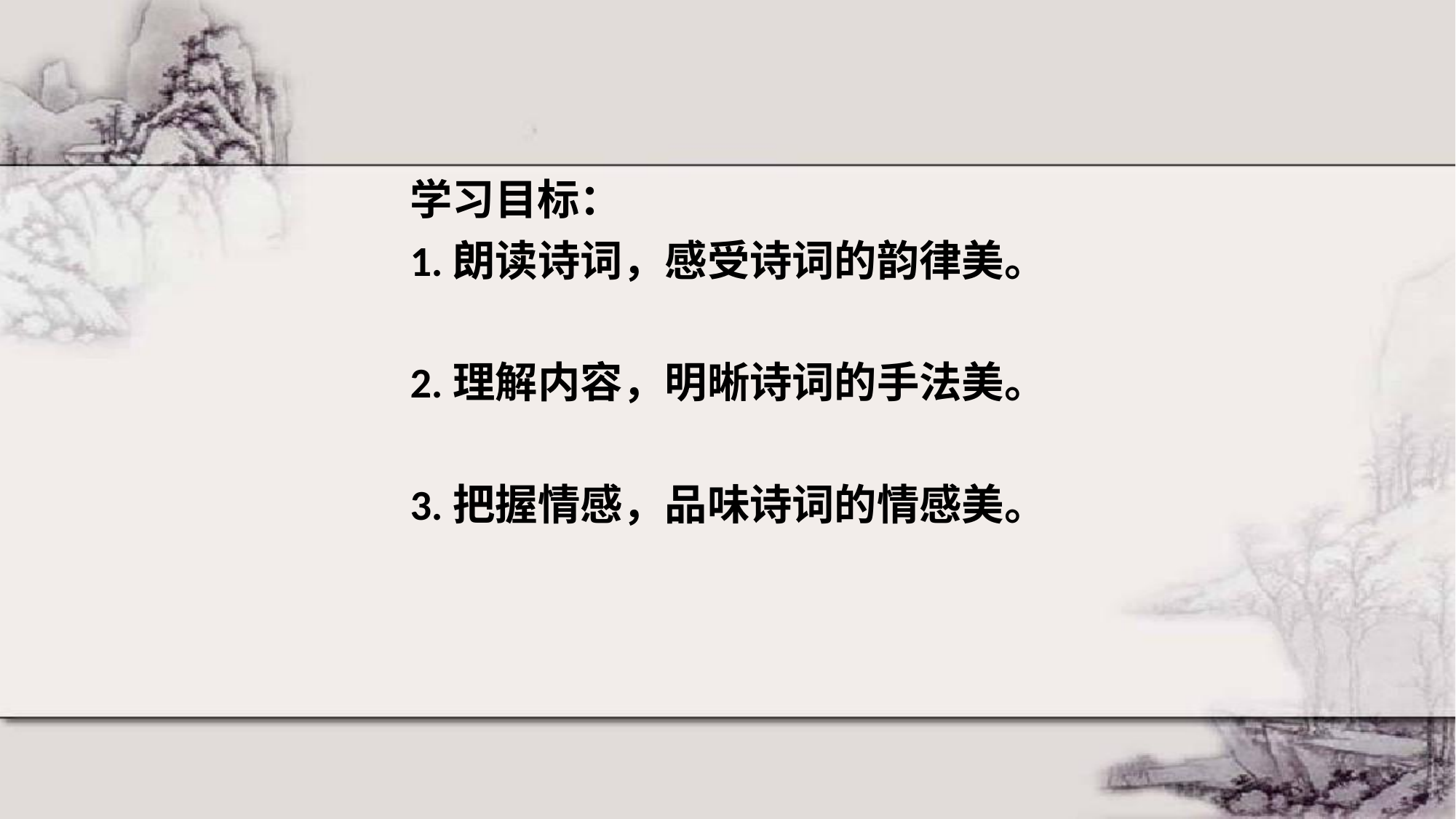

学习目标：
1.朗读诗词，感受诗词的韵律美。

2.理解内容，明晰诗词的手法美。

3.把握情感，品味诗词的情感美。